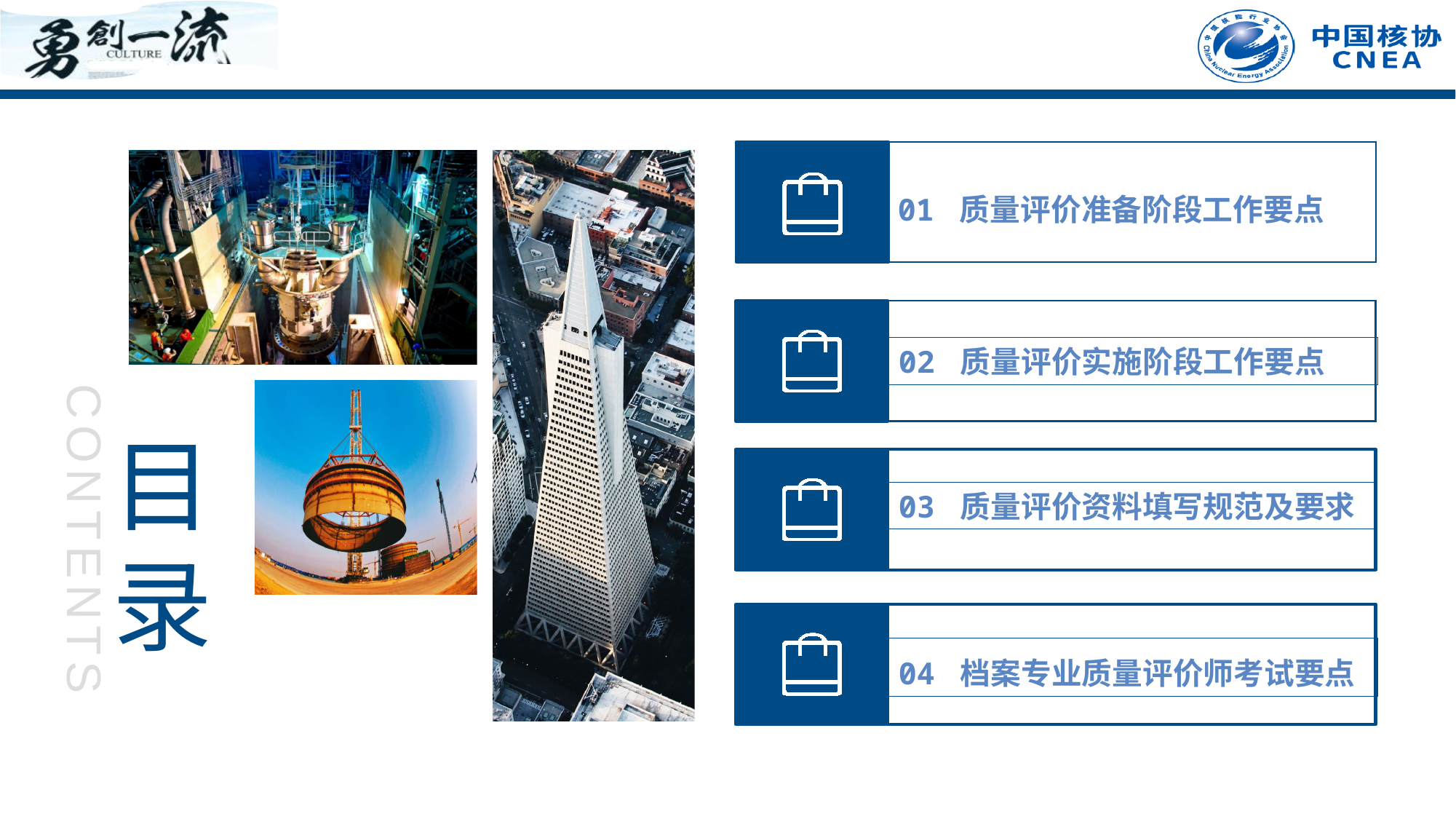

01 质量评价准备阶段工作要点

02 质量评价实施阶段工作要点

03 质量评价资料填写规范及要求

04 档案专业质量评价师考试要点
目
录
CONTENTS